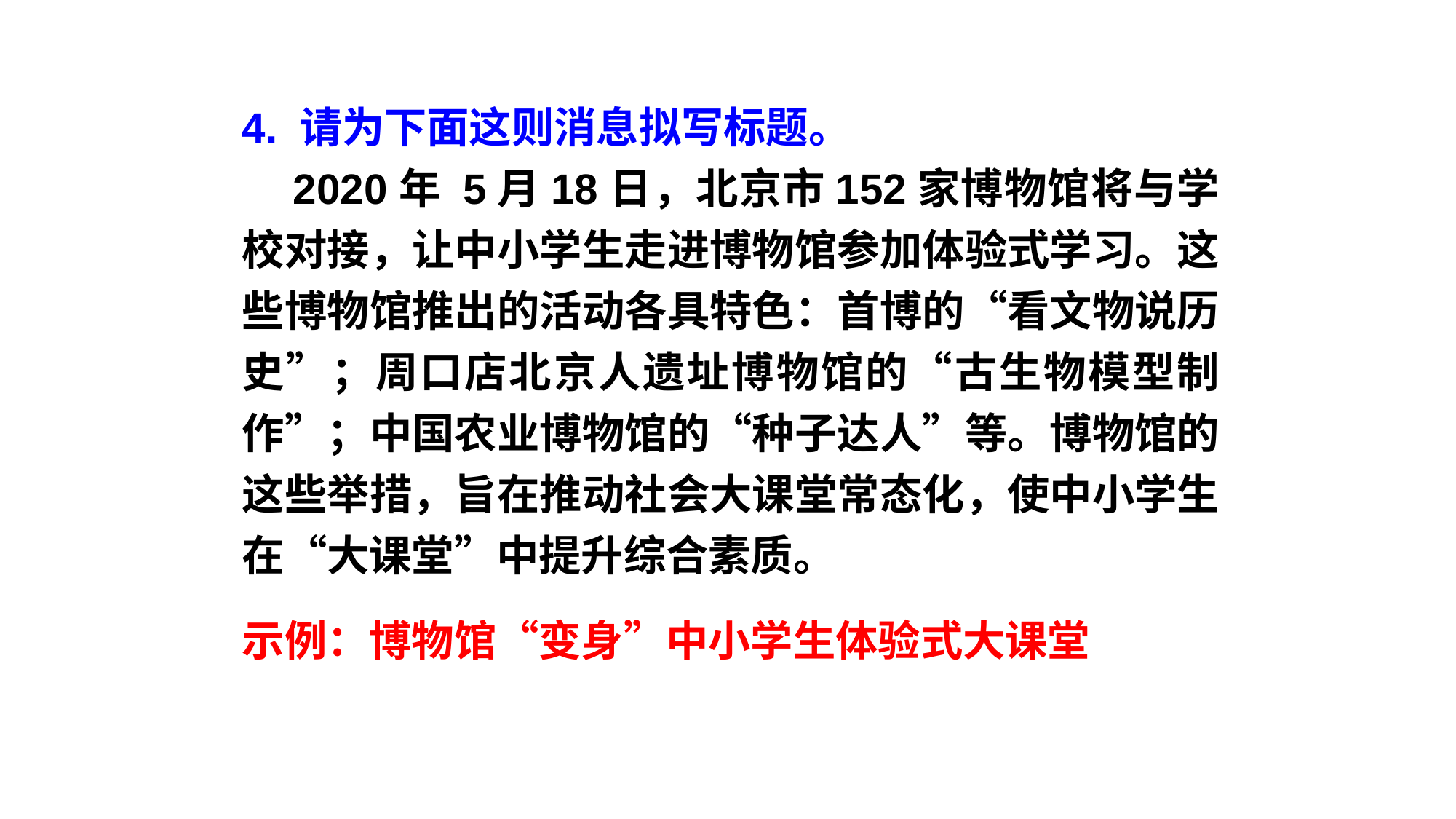

4. 请为下面这则消息拟写标题。
    2020年 5月18日，北京市152家博物馆将与学校对接，让中小学生走进博物馆参加体验式学习。这些博物馆推出的活动各具特色：首博的“看文物说历史”；周口店北京人遗址博物馆的“古生物模型制作”；中国农业博物馆的“种子达人”等。博物馆的这些举措，旨在推动社会大课堂常态化，使中小学生在“大课堂”中提升综合素质。
示例：博物馆“变身”中小学生体验式大课堂